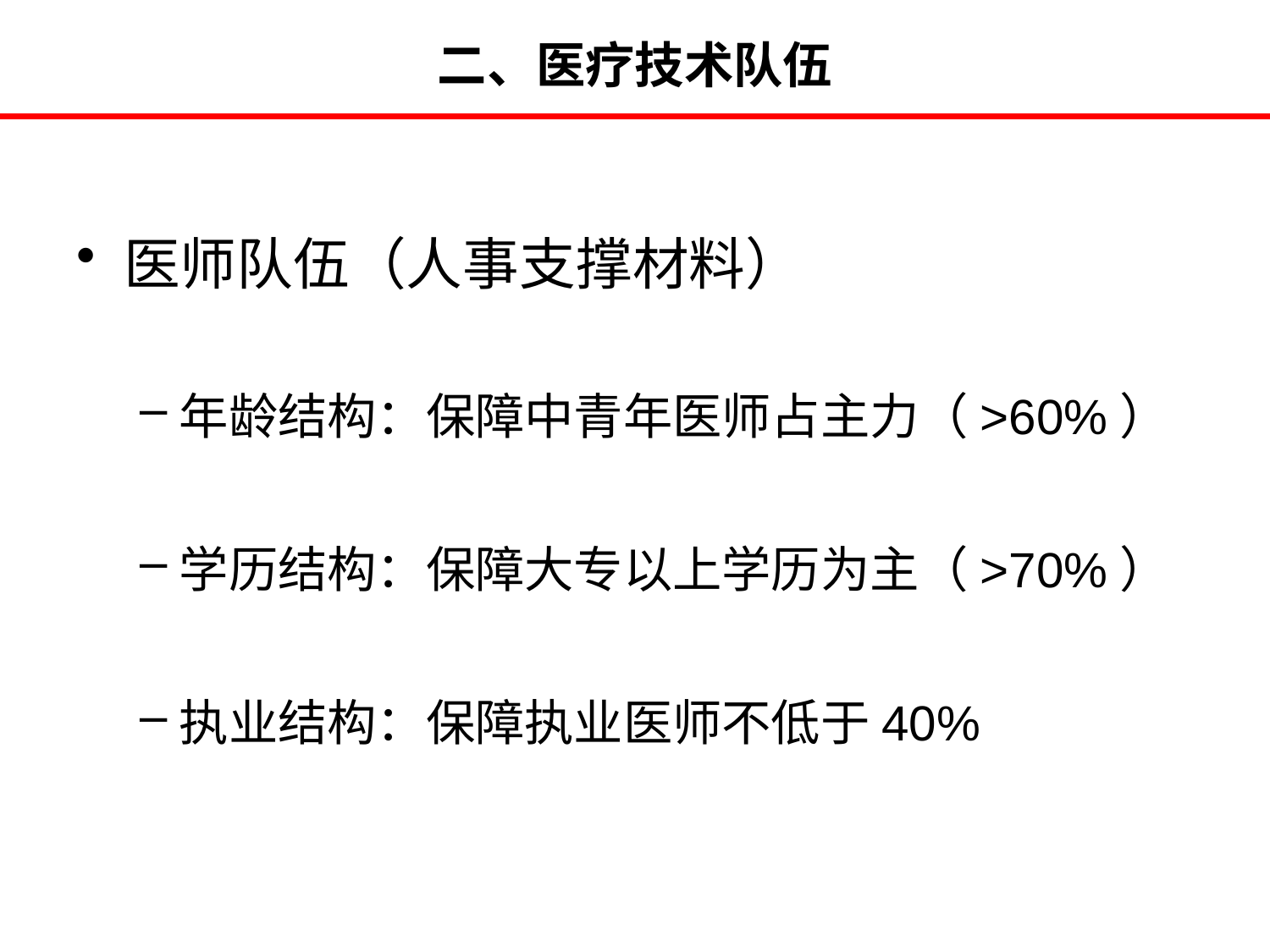

# 二、医疗技术队伍
医师队伍（人事支撑材料）

年龄结构：保障中青年医师占主力（>60%）

学历结构：保障大专以上学历为主（>70%）

执业结构：保障执业医师不低于40%